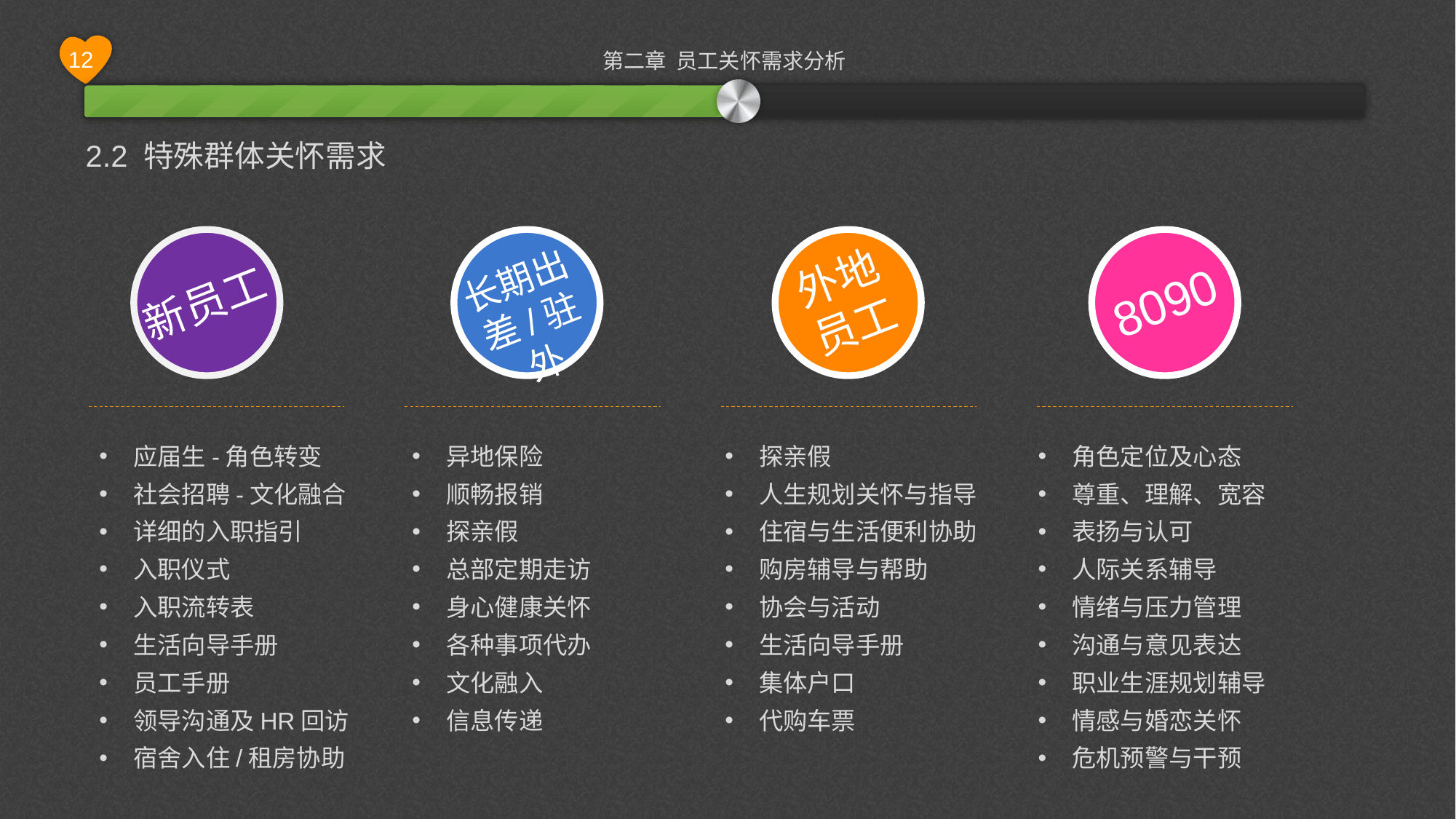

2.2 特殊群体关怀需求

新员工

长期出差/驻外

外地
员工

8090
应届生-角色转变
社会招聘-文化融合
详细的入职指引
入职仪式
入职流转表
生活向导手册
员工手册
领导沟通及HR回访
宿舍入住/租房协助
异地保险
顺畅报销
探亲假
总部定期走访
身心健康关怀
各种事项代办
文化融入
信息传递
探亲假
人生规划关怀与指导
住宿与生活便利协助
购房辅导与帮助
协会与活动
生活向导手册
集体户口
代购车票
角色定位及心态
尊重、理解、宽容
表扬与认可
人际关系辅导
情绪与压力管理
沟通与意见表达
职业生涯规划辅导
情感与婚恋关怀
危机预警与干预